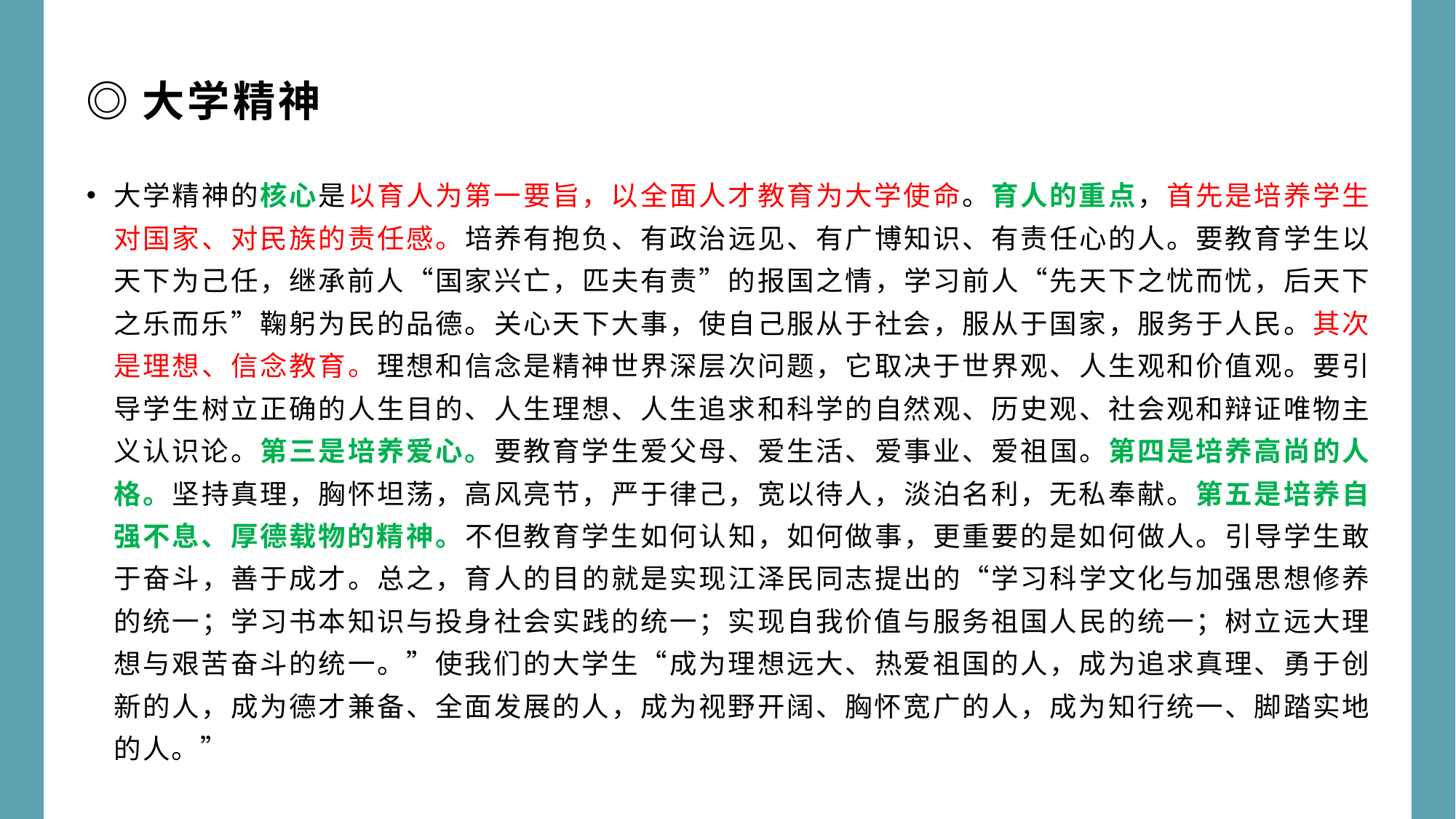

# ◎大学精神
大学精神的核心是以育人为第一要旨，以全面人才教育为大学使命。育人的重点，首先是培养学生对国家、对民族的责任感。培养有抱负、有政治远见、有广博知识、有责任心的人。要教育学生以天下为己任，继承前人“国家兴亡，匹夫有责”的报国之情，学习前人“先天下之忧而忧，后天下之乐而乐”鞠躬为民的品德。关心天下大事，使自己服从于社会，服从于国家，服务于人民。其次是理想、信念教育。理想和信念是精神世界深层次问题，它取决于世界观、人生观和价值观。要引导学生树立正确的人生目的、人生理想、人生追求和科学的自然观、历史观、社会观和辩证唯物主义认识论。第三是培养爱心。要教育学生爱父母、爱生活、爱事业、爱祖国。第四是培养高尚的人格。坚持真理，胸怀坦荡，高风亮节，严于律己，宽以待人，淡泊名利，无私奉献。第五是培养自强不息、厚德载物的精神。不但教育学生如何认知，如何做事，更重要的是如何做人。引导学生敢于奋斗，善于成才。总之，育人的目的就是实现江泽民同志提出的“学习科学文化与加强思想修养的统一；学习书本知识与投身社会实践的统一；实现自我价值与服务祖国人民的统一；树立远大理想与艰苦奋斗的统一。”使我们的大学生“成为理想远大、热爱祖国的人，成为追求真理、勇于创新的人，成为德才兼备、全面发展的人，成为视野开阔、胸怀宽广的人，成为知行统一、脚踏实地的人。”